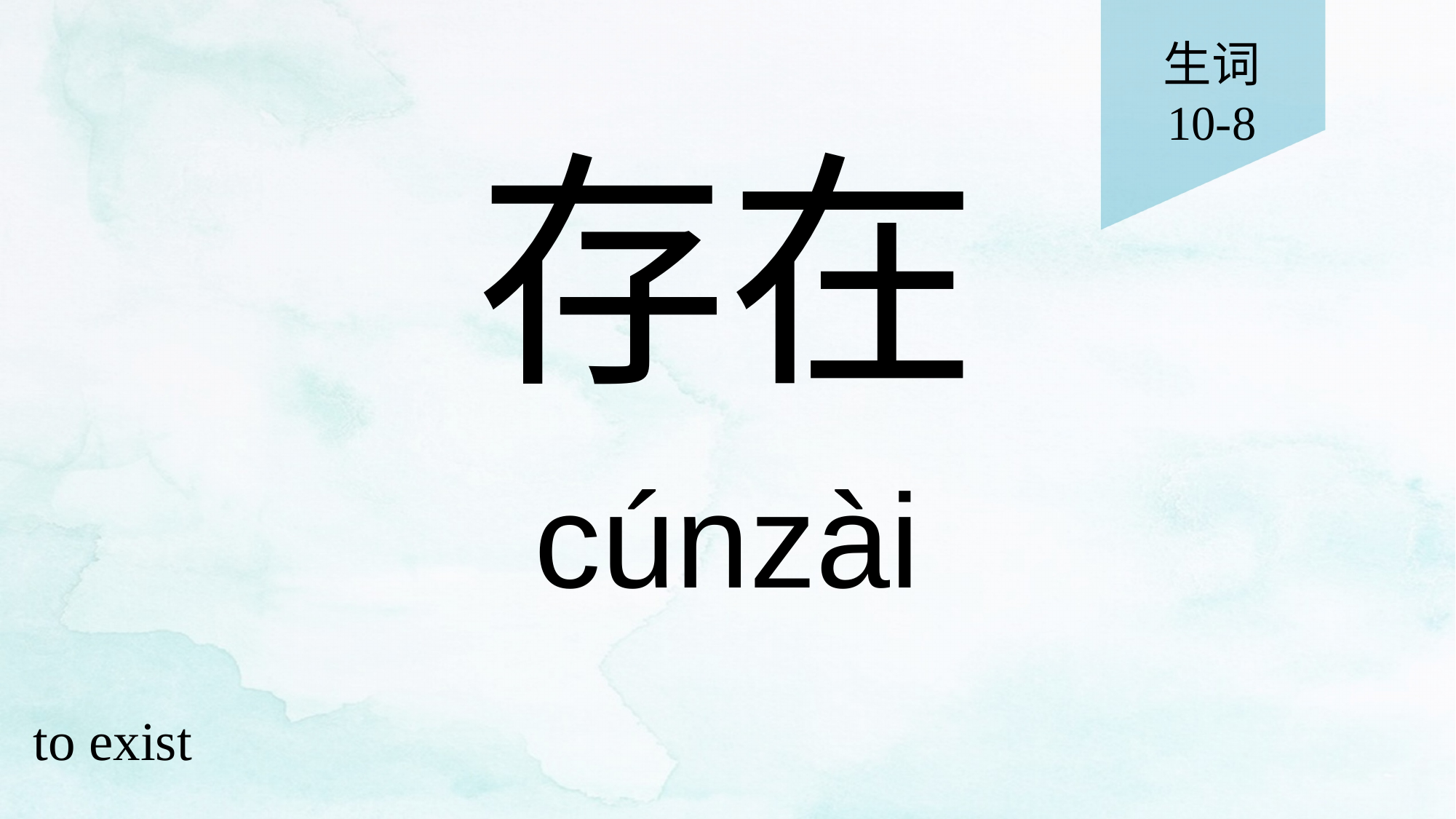

生词
10-8
# 存在
cúnzài
to exist